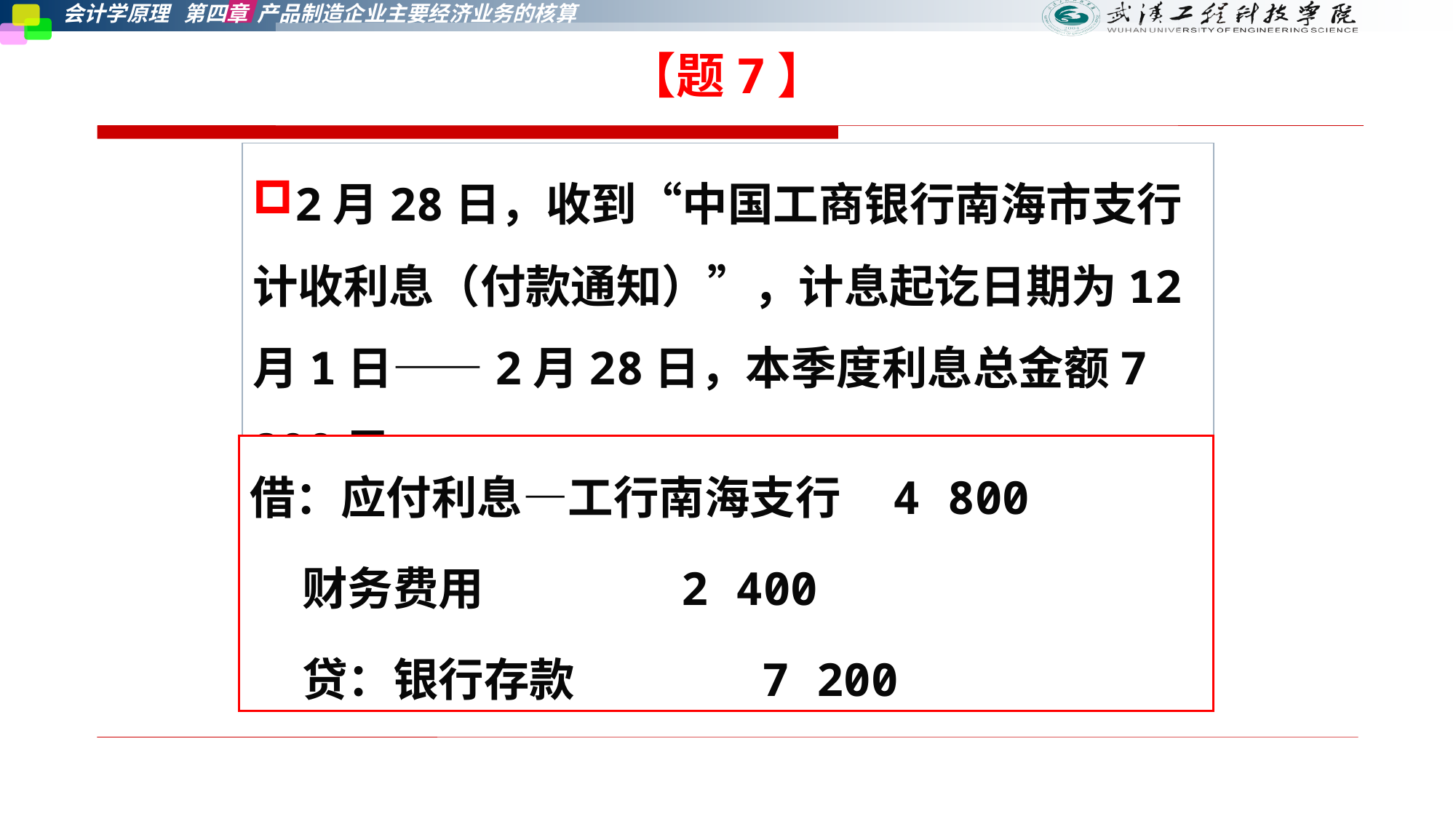

【题7】
2月28日，收到“中国工商银行南海市支行计收利息（付款通知）”，计息起讫日期为12月1日——2月28日，本季度利息总金额7 200元。
借：应付利息—工行南海支行    4 800
    财务费用                  2 400
    贷：银行存款                 7 200